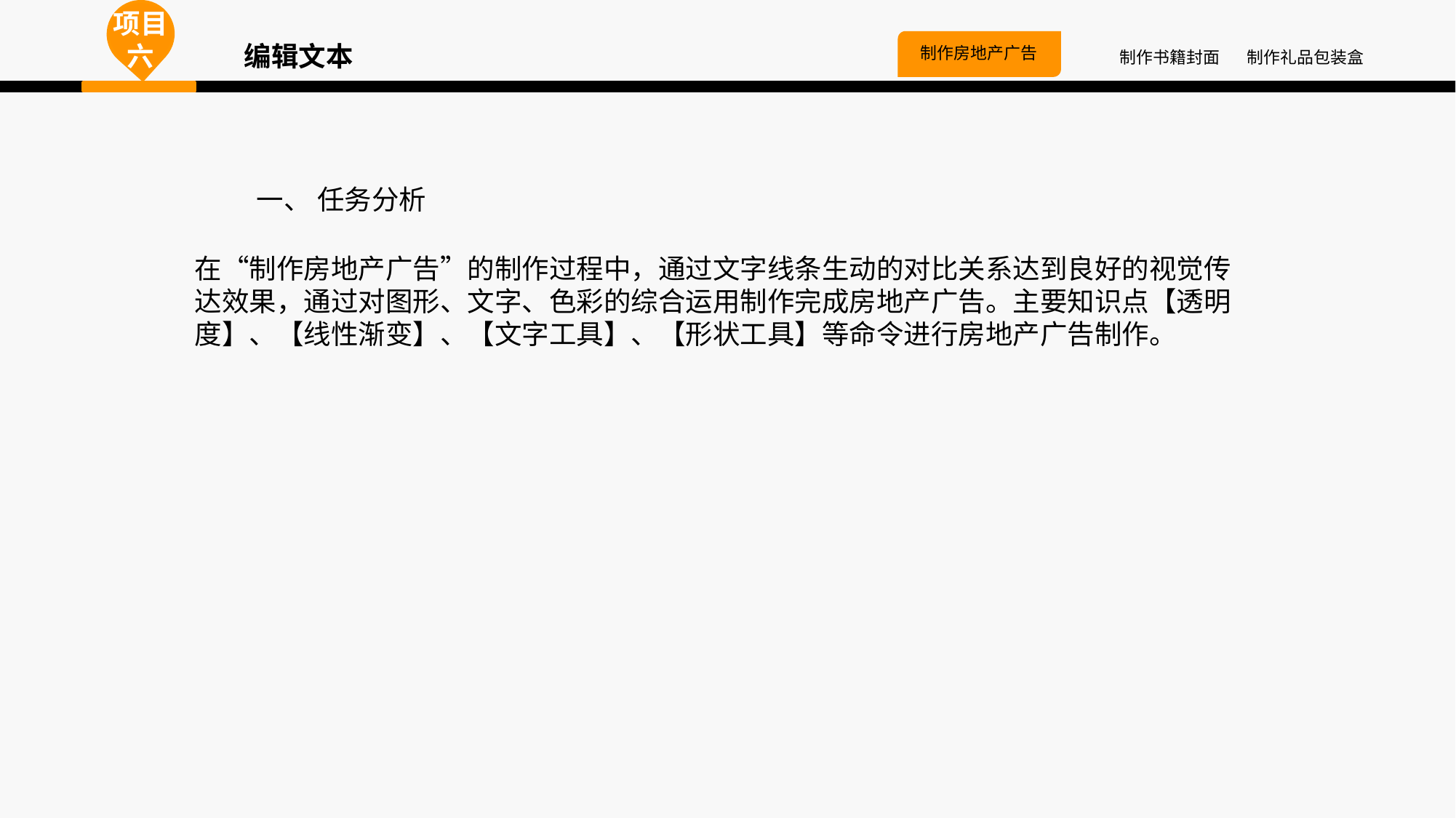

项目六

编辑文本
制作房地产广告

制作书籍封面
制作礼品包装盒
         一、 任务分析
在“制作房地产广告”的制作过程中，通过文字线条生动的对比关系达到良好的视觉传达效果，通过对图形、文字、色彩的综合运用制作完成房地产广告。主要知识点【透明度】、【线性渐变】、【文字工具】、【形状工具】等命令进行房地产广告制作。